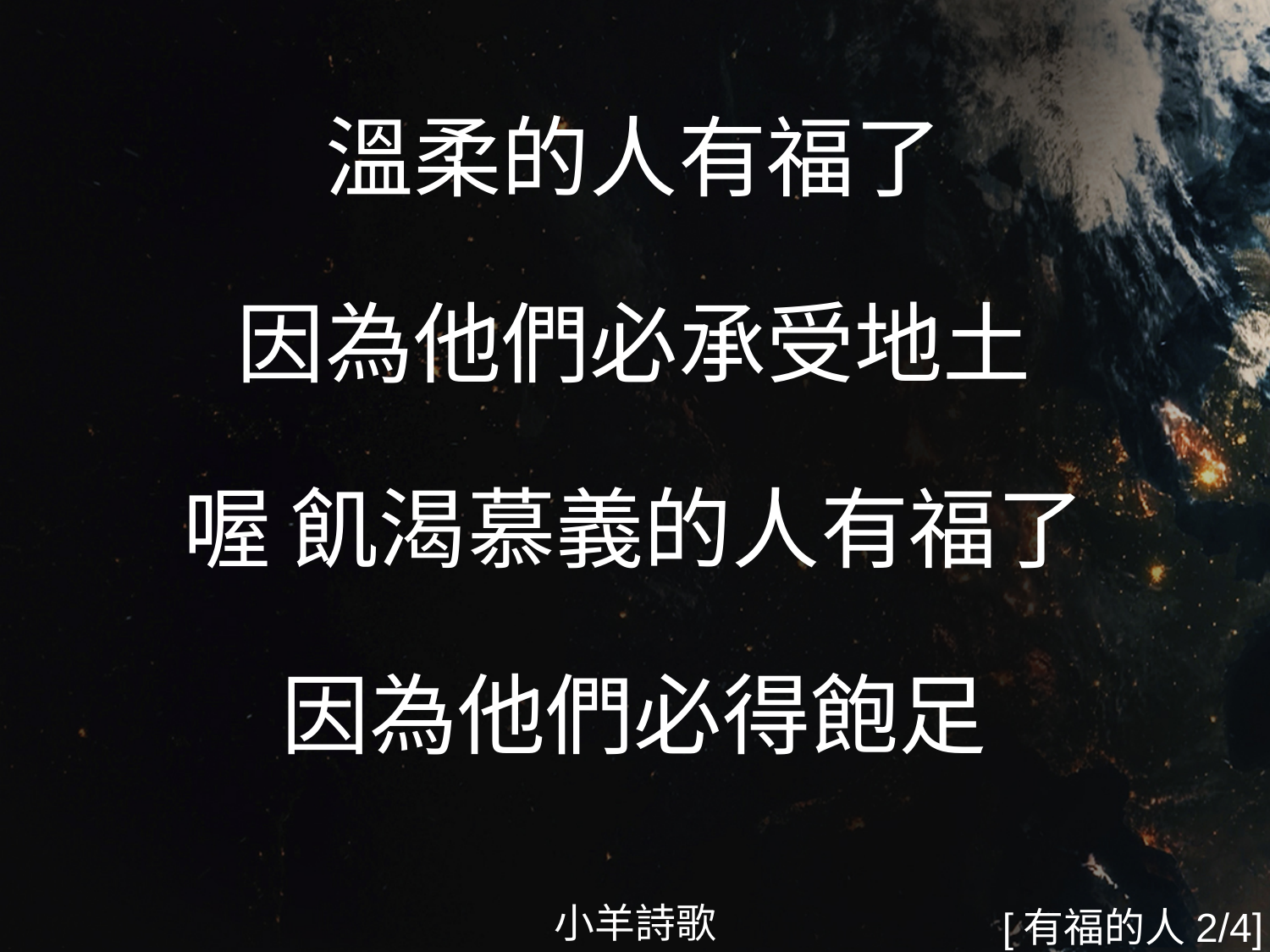

溫柔的人有福了

因為他們必承受地土

喔 飢渴慕義的人有福了

因為他們必得飽足
#

小羊詩歌
[有福的人2/4]